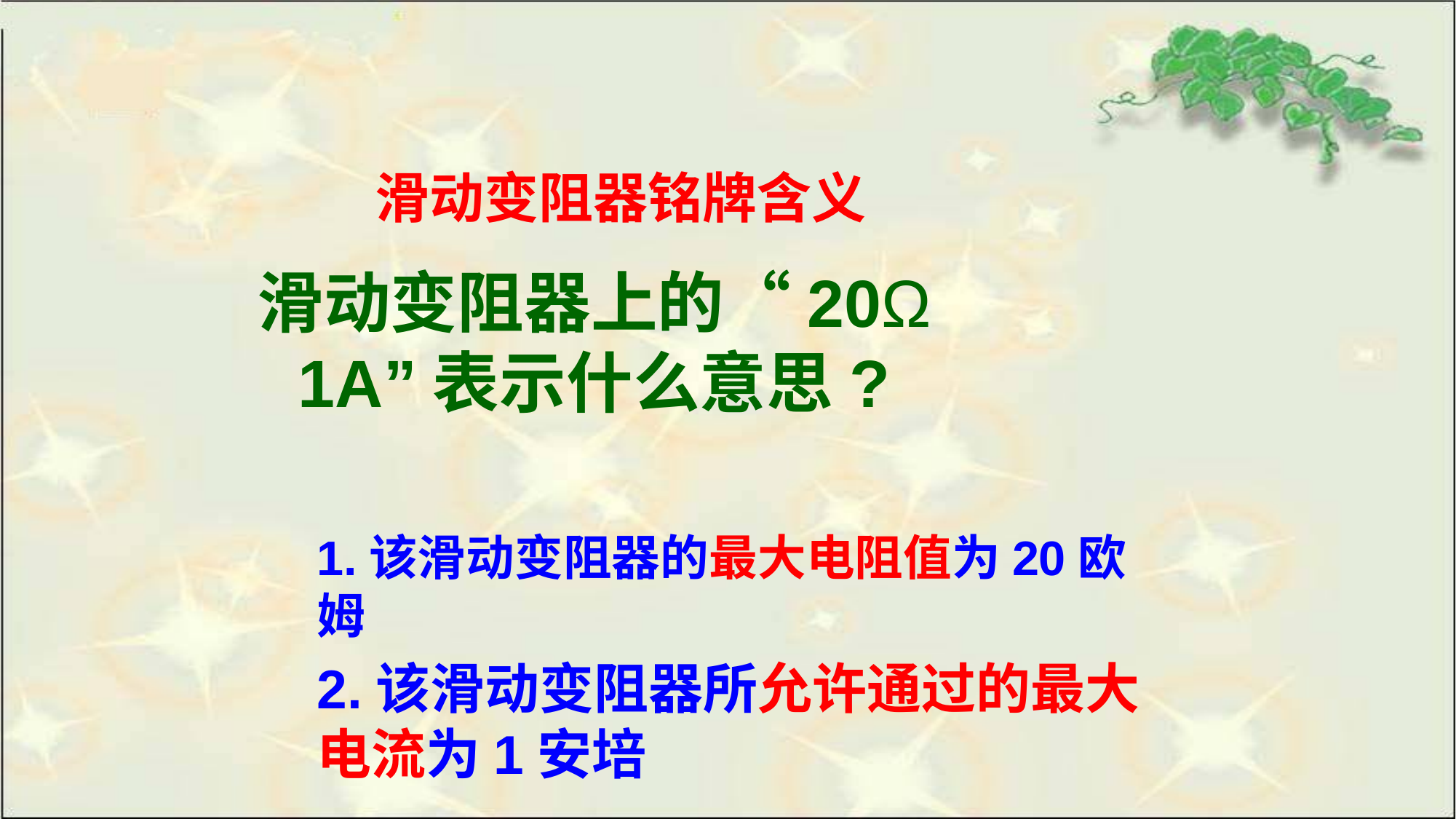

滑动变阻器铭牌含义
# 滑动变阻器上的“20Ω  1A”表示什么意思?
1.该滑动变阻器的最大电阻值为20欧姆
2.该滑动变阻器所允许通过的最大电流为1安培